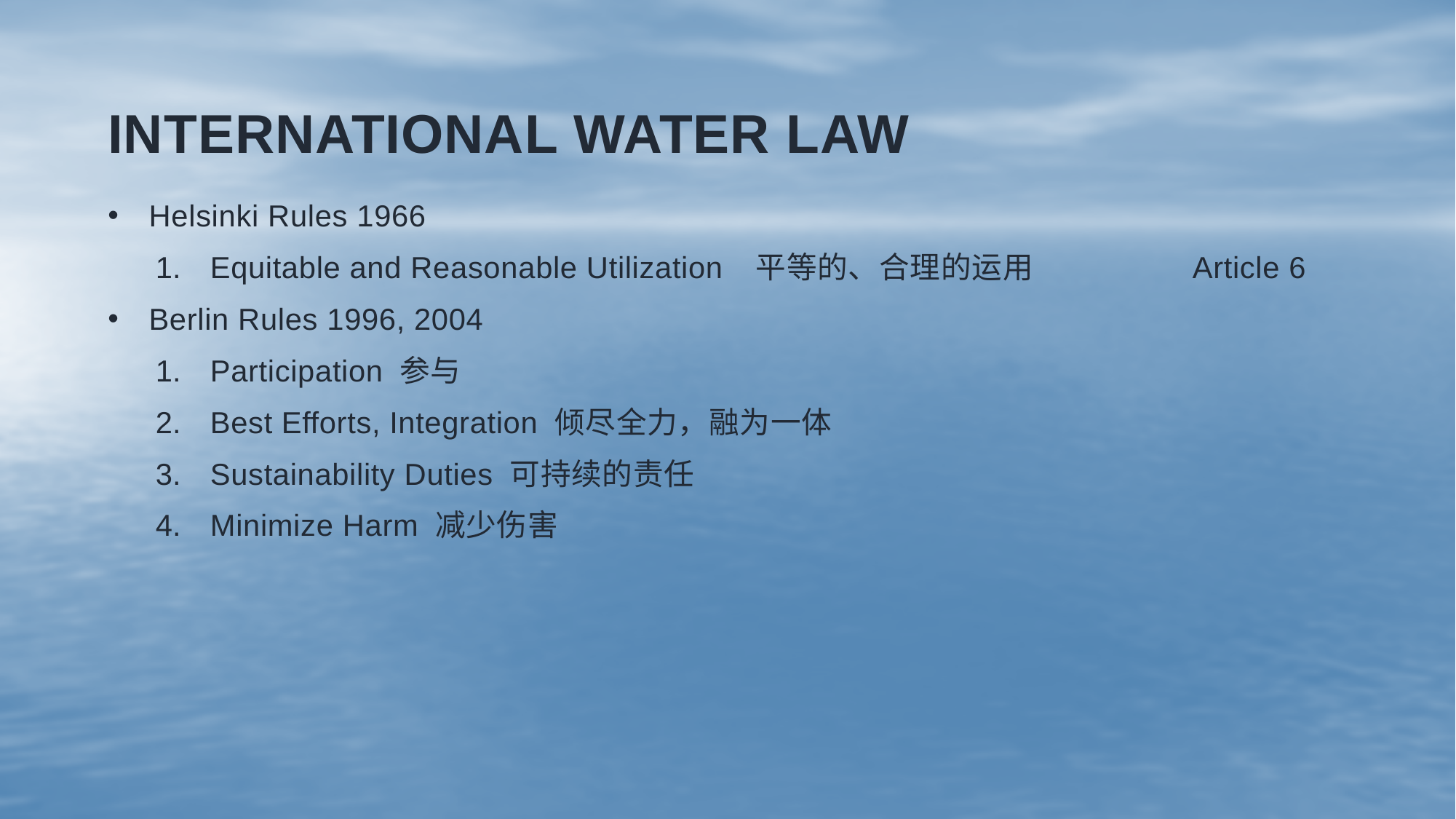

# International water law
Helsinki Rules 1966
Equitable and Reasonable Utilization	平等的、合理的运用		Article 6
Berlin Rules 1996, 2004
Participation 参与
Best Efforts, Integration 倾尽全力，融为一体
Sustainability Duties 可持续的责任
Minimize Harm 减少伤害